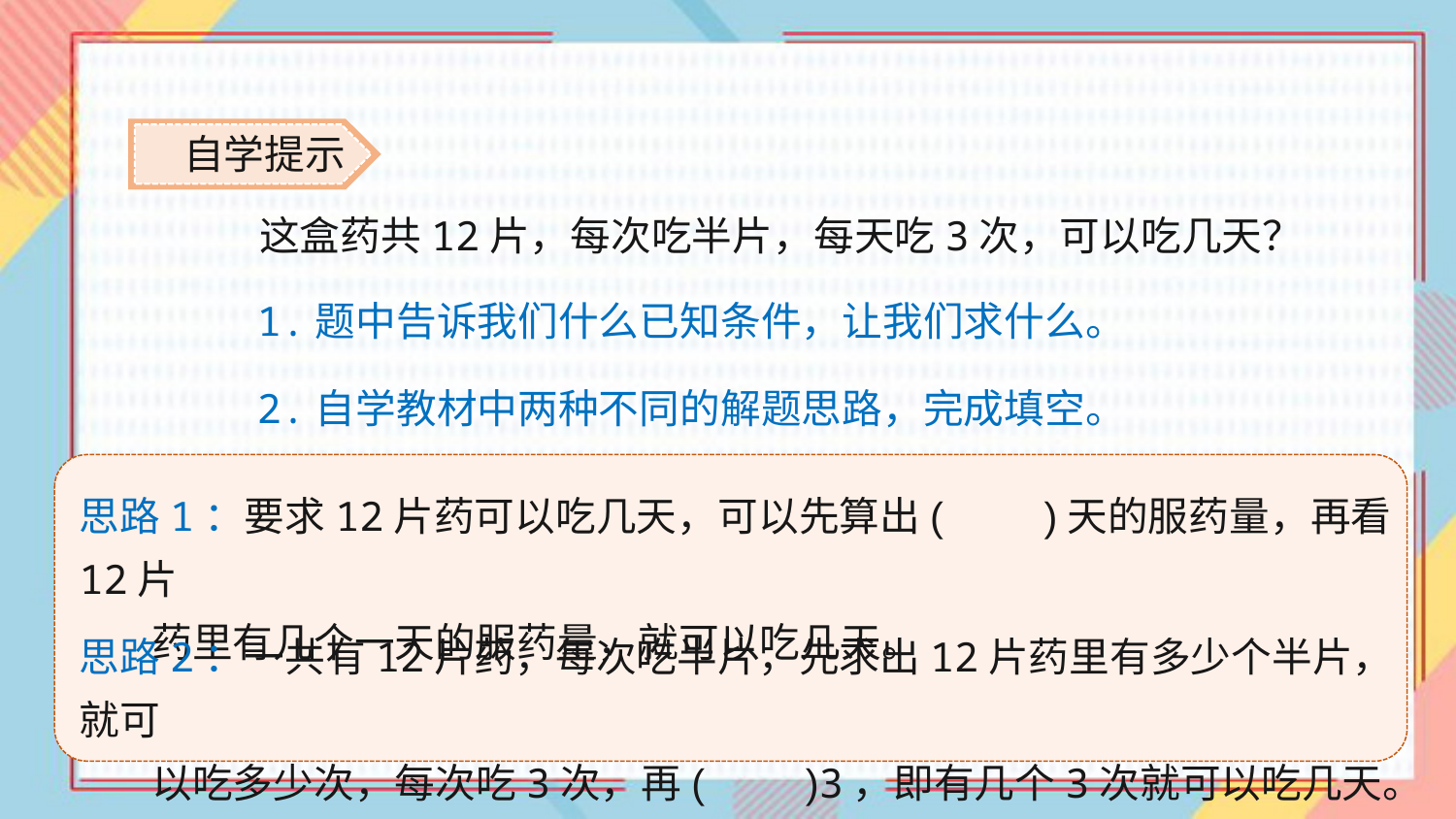

自学提示
这盒药共12片，每次吃半片，每天吃3次，可以吃几天？
1.题中告诉我们什么已知条件，让我们求什么。
2.自学教材中两种不同的解题思路，完成填空。

思路1：要求12片药可以吃几天，可以先算出(　　)天的服药量，再看12片
       药里有几个一天的服药量，就可以吃几天。
思路2：一共有12片药，每次吃半片，先求出12片药里有多少个半片，就可
       以吃多少次，每次吃3次，再(　　)3，即有几个3次就可以吃几天。